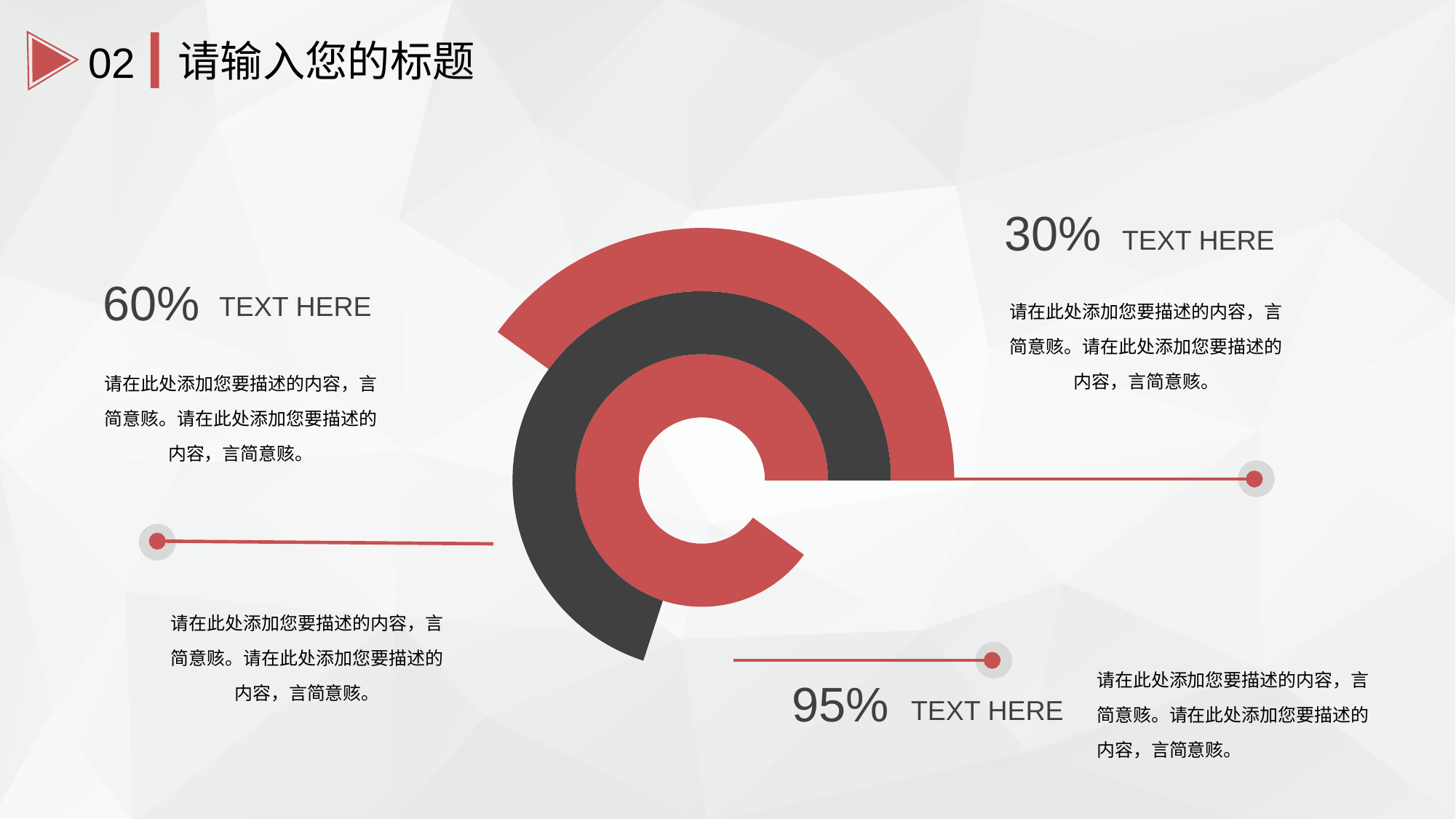

请输入您的标题
02

### Chart

| Category | 销售额 | 销售额2 | 销售额3 | 列1 |
|---|---|---|---|---|
| 第一季度 | 10.0 | 0.0 | 0.0 | None |
| 第二季度 | 90.0 | 30.0 | 0.0 | None |
| 第三季度 | 0.0 | 70.0 | 60.0 | None |
| 第四季度 | 0.0 | 0.0 | 40.0 | None |
30%
TEXT HERE
60%
请在此处添加您要描述的内容，言简意赅。请在此处添加您要描述的内容，言简意赅。
TEXT HERE
请在此处添加您要描述的内容，言简意赅。请在此处添加您要描述的内容，言简意赅。

请在此处添加您要描述的内容，言简意赅。请在此处添加您要描述的内容，言简意赅。

请在此处添加您要描述的内容，言简意赅。请在此处添加您要描述的内容，言简意赅。
95%
TEXT HERE